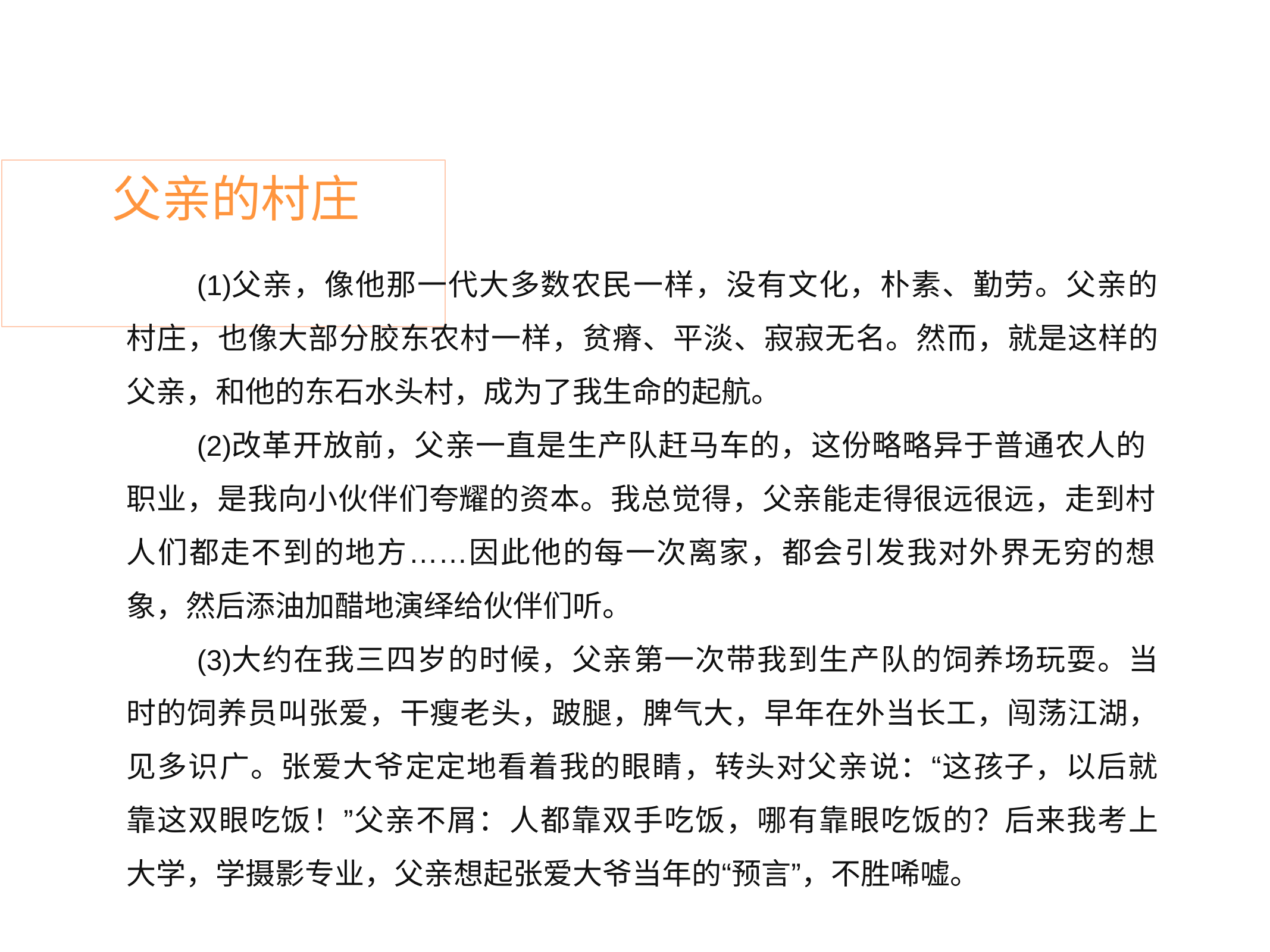

# 父亲的村庄
父亲，像他那一代大多数农民一样，没有文化，朴素、勤劳。父亲的 村庄，也像大部分胶东农村一样，贫瘠、平淡、寂寂无名。然而，就是这样的 父亲，和他的东石水头村，成为了我生命的起航。
改革开放前，父亲一直是生产队赶马车的，这份略略异于普通农人的 职业，是我向小伙伴们夸耀的资本。我总觉得，父亲能走得很远很远，走到村
人们都走不到的地方……因此他的每一次离家，都会引发我对外界无穷的想 象，然后添油加醋地演绎给伙伴们听。
大约在我三四岁的时候，父亲第一次带我到生产队的饲养场玩耍。当 时的饲养员叫张爱，干瘦老头，跛腿，脾气大，早年在外当长工，闯荡江湖， 见多识广。张爱大爷定定地看着我的眼睛，转头对父亲说：“这孩子，以后就 靠这双眼吃饭！”父亲不屑：人都靠双手吃饭，哪有靠眼吃饭的？后来我考上 大学，学摄影专业，父亲想起张爱大爷当年的“预言”，不胜唏嘘。